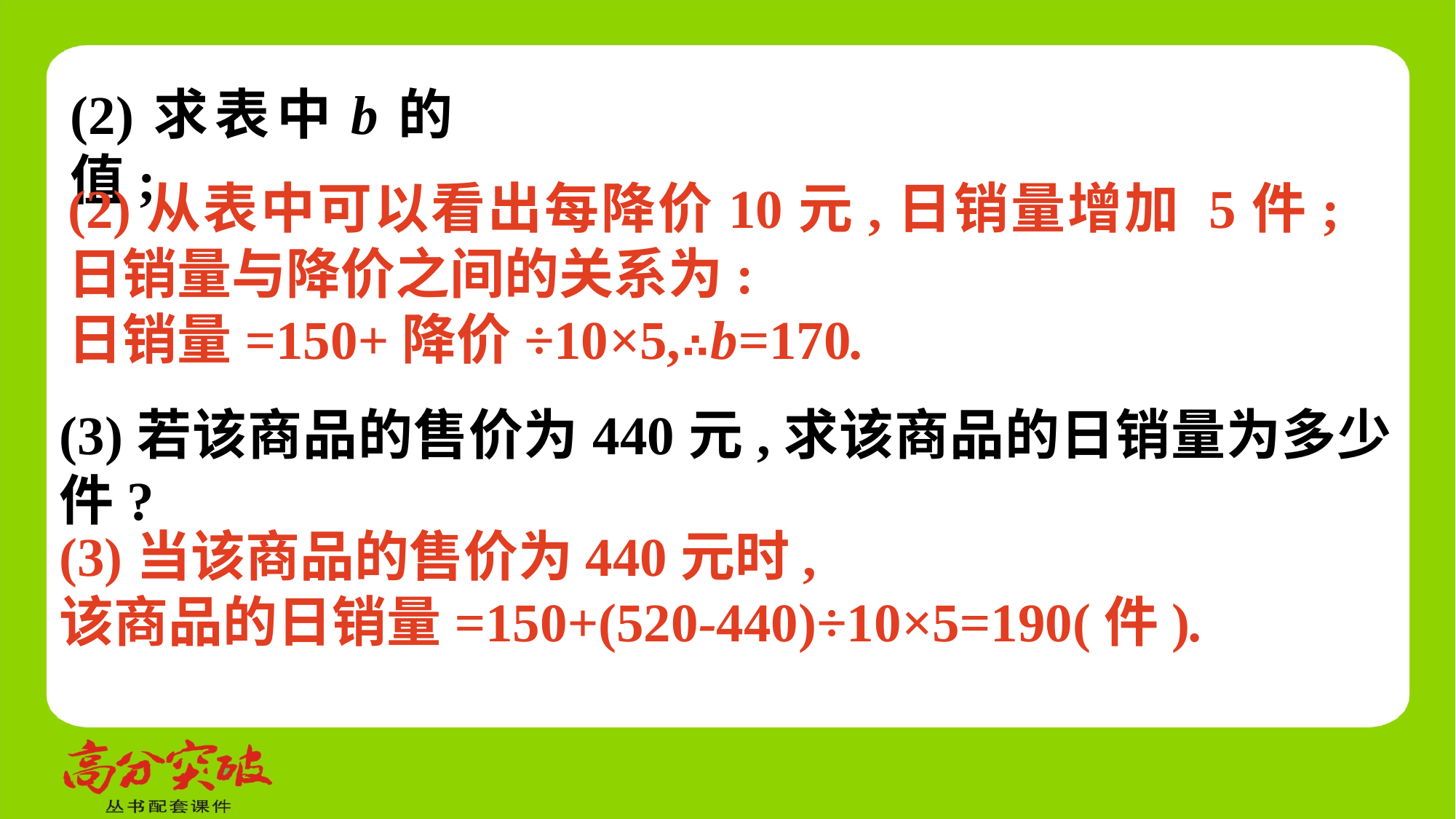

(2)求表中b的值;
(2)从表中可以看出每降价10元,日销量增加 5件;日销量与降价之间的关系为:
日销量=150+降价÷10×5,∴b=170.
(3)若该商品的售价为440元,求该商品的日销量为多少件?
(3)当该商品的售价为440元时,
该商品的日销量=150+(520-440)÷10×5=190(件).